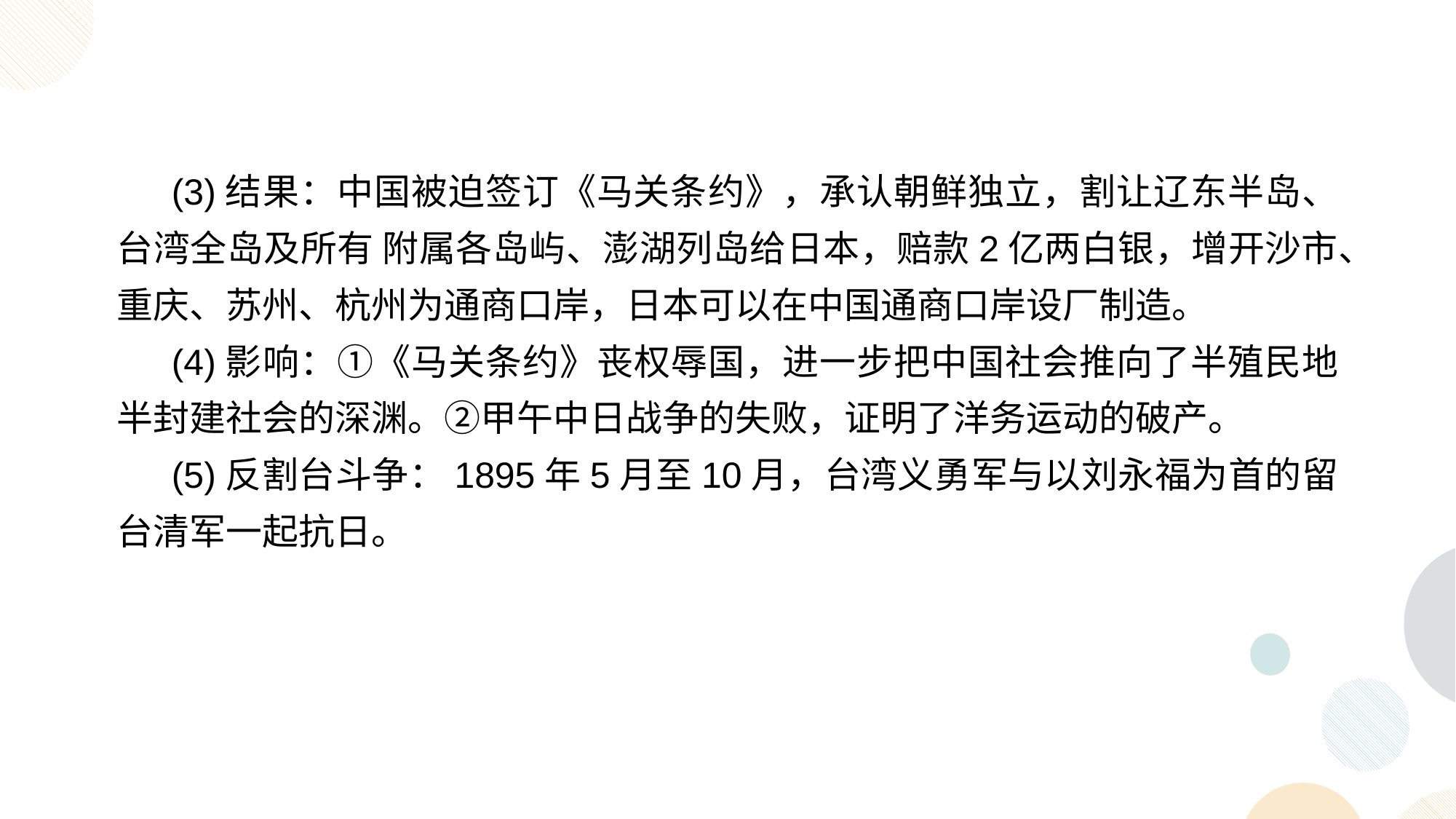

(3)结果：中国被迫签订《马关条约》，承认朝鲜独立，割让辽东半岛、台湾全岛及所有 附属各岛屿、澎湖列岛给日本，赔款2亿两白银，增开沙市、重庆、苏州、杭州为通商口岸，日本可以在中国通商口岸设厂制造。
(4)影响：①《马关条约》丧权辱国，进一步把中国社会推向了半殖民地半封建社会的深渊。②甲午中日战争的失败，证明了洋务运动的破产。
(5)反割台斗争：1895年5月至10月，台湾义勇军与以刘永福为首的留台清军一起抗日。